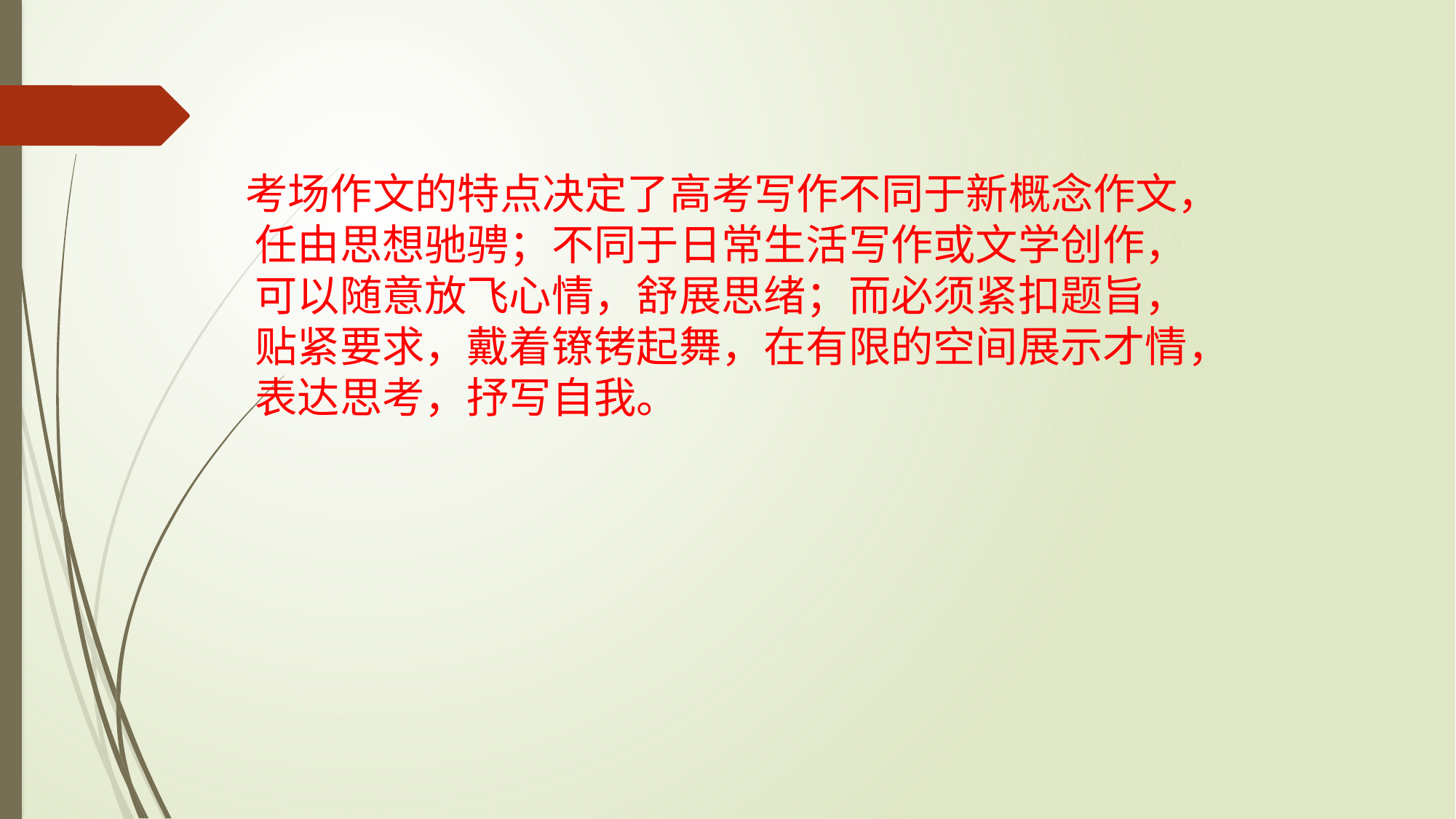

考场作文的特点决定了高考写作不同于新概念作文，任由思想驰骋；不同于日常生活写作或文学创作，可以随意放飞心情，舒展思绪；而必须紧扣题旨，贴紧要求，戴着镣铐起舞，在有限的空间展示才情，表达思考，抒写自我。